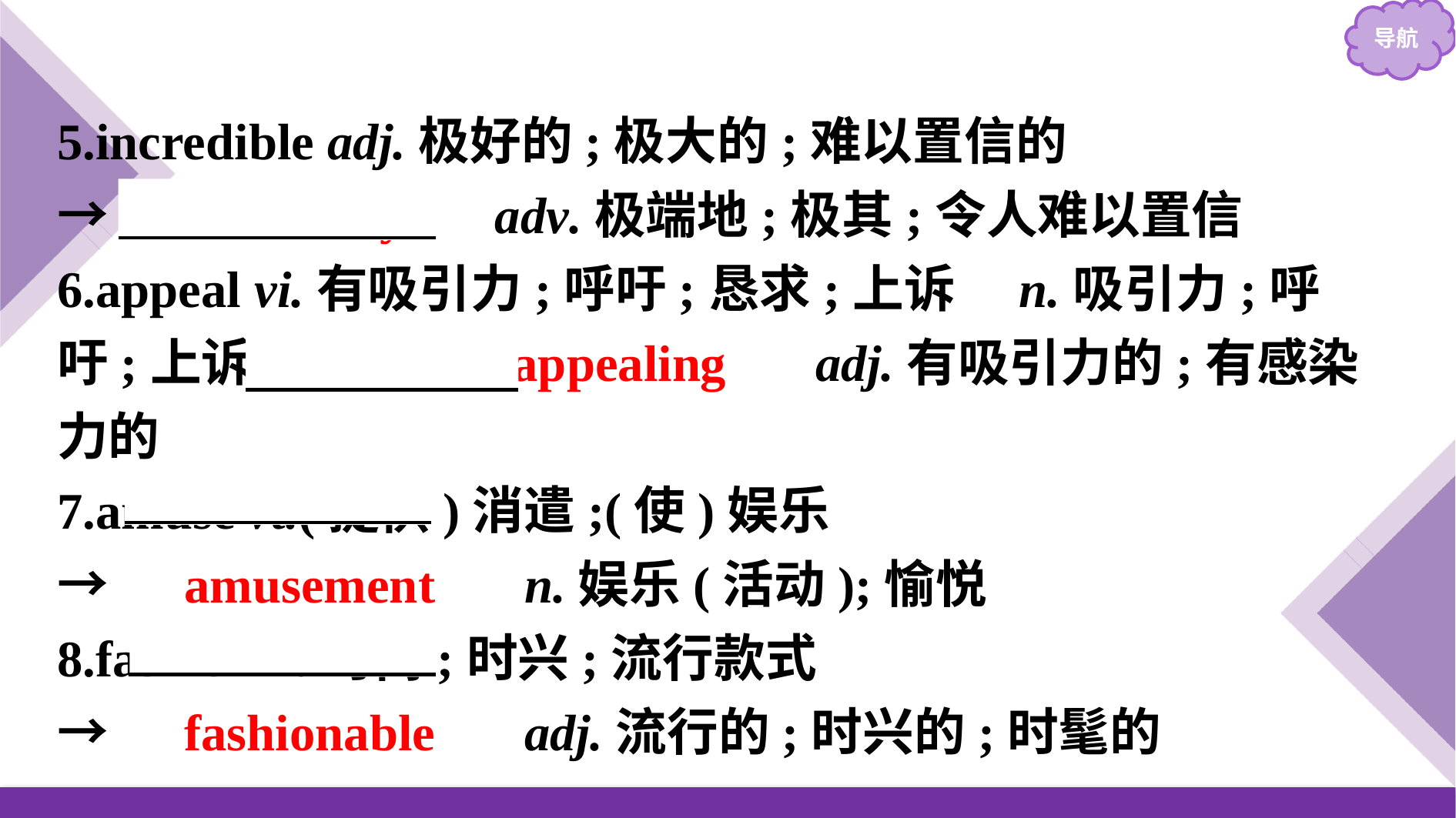

5.incredible adj.极好的;极大的;难以置信的
→　incredibly　 adv.极端地;极其;令人难以置信
6.appeal vi.有吸引力;呼吁;恳求;上诉　n.吸引力;呼吁;上诉;请示→　appealing　 adj.有吸引力的;有感染力的
7.amuse vt.(提供)消遣;(使)娱乐
→　amusement　 n.娱乐(活动);愉悦
8.fashion n.时尚;时兴;流行款式
→　fashionable　 adj.流行的;时兴的;时髦的